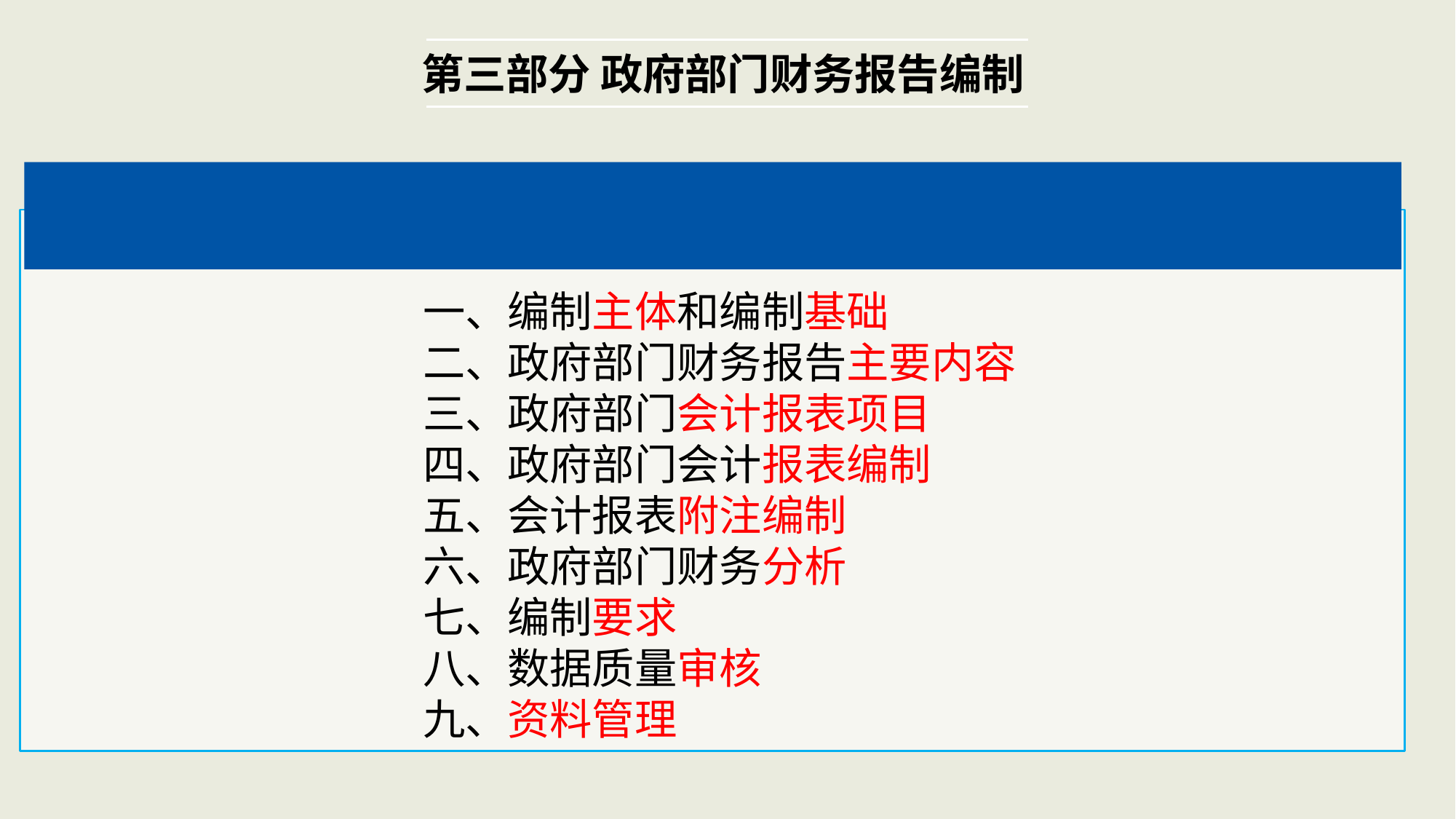

第三部分 政府部门财务报告编制

一、编制主体和编制基础
二、政府部门财务报告主要内容
三、政府部门会计报表项目
四、政府部门会计报表编制
五、会计报表附注编制
六、政府部门财务分析
七、编制要求
八、数据质量审核
九、资料管理

45